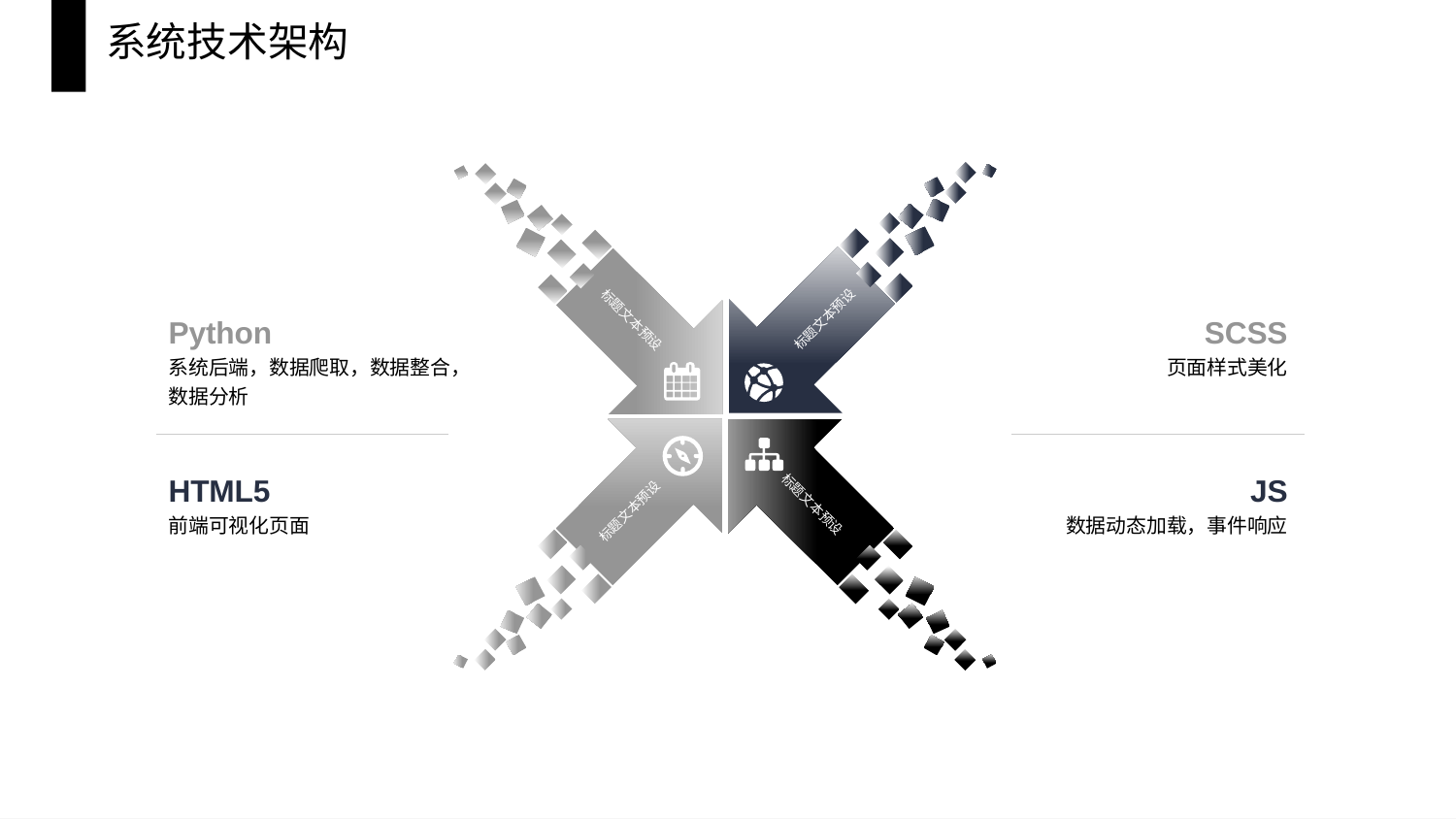

系统技术架构

标题文本预设
标题文本预设

标题文本预设
标题文本预设
Python
系统后端，数据爬取，数据整合，数据分析
HTML5
前端可视化页面
SCSS
页面样式美化
JS
数据动态加载，事件响应